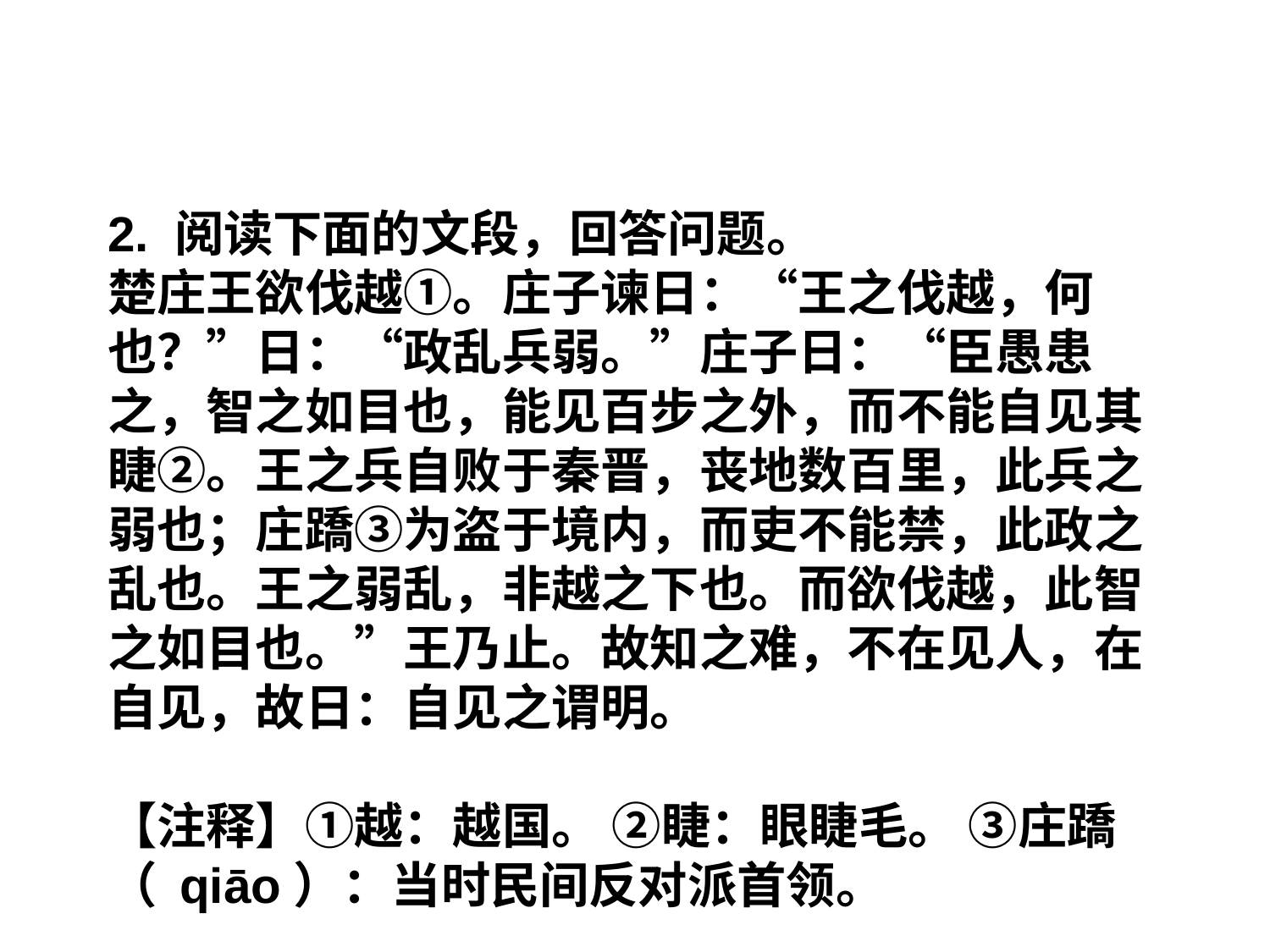

2. 阅读下面的文段，回答问题。
楚庄王欲伐越①。庄子谏日：“王之伐越，何也？”日：“政乱兵弱。”庄子日：“臣愚患之，智之如目也，能见百步之外，而不能自见其睫②。王之兵自败于秦晋，丧地数百里，此兵之弱也；庄蹻③为盗于境内，而吏不能禁，此政之乱也。王之弱乱，非越之下也。而欲伐越，此智之如目也。”王乃止。故知之难，不在见人，在自见，故日：自见之谓明。
【注释】①越：越国。 ②睫：眼睫毛。 ③庄蹻（ qiāo）：当时民间反对派首领。